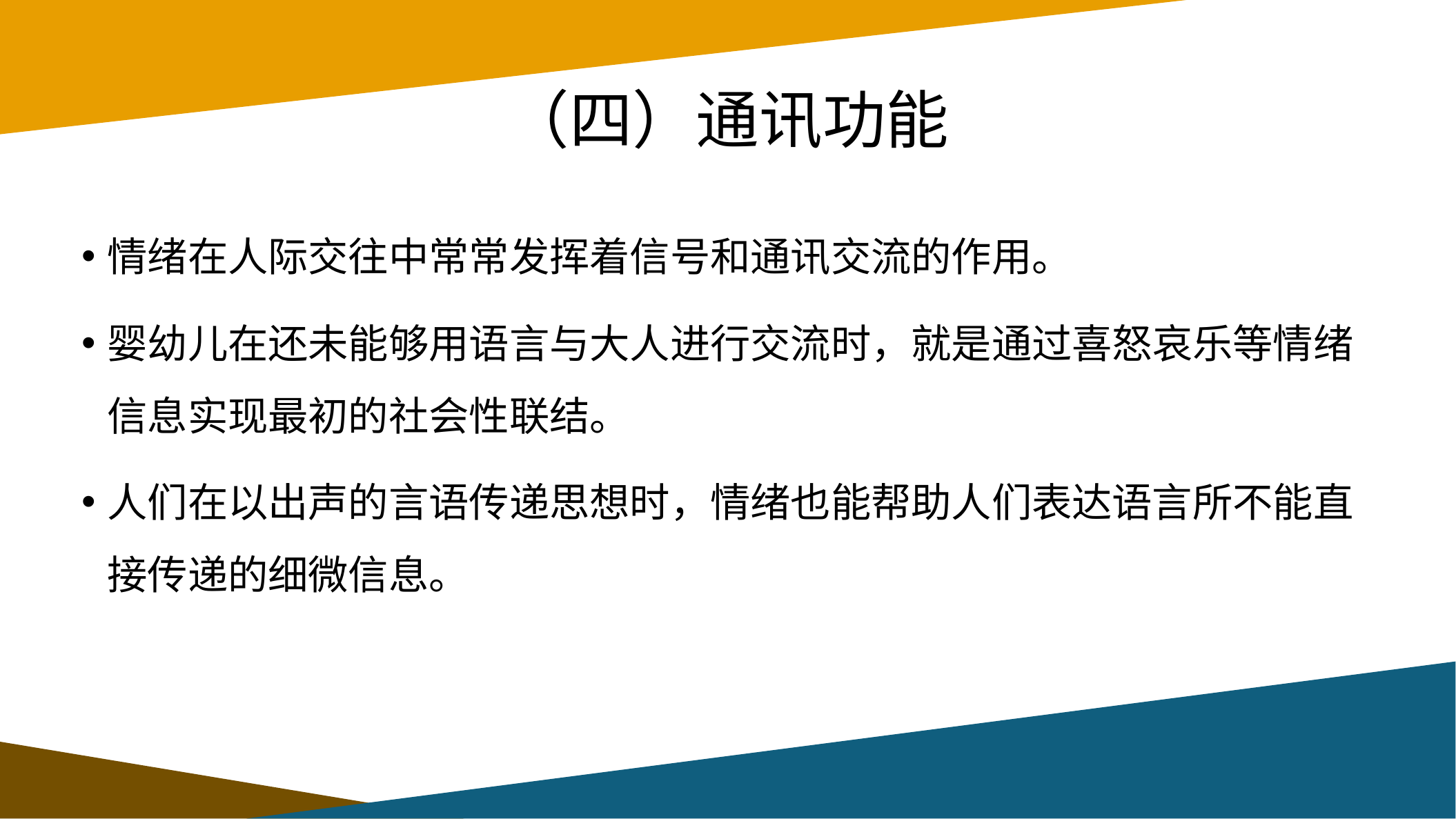

# （四）通讯功能
情绪在人际交往中常常发挥着信号和通讯交流的作用。
婴幼儿在还未能够用语言与大人进行交流时，就是通过喜怒哀乐等情绪信息实现最初的社会性联结。
人们在以出声的言语传递思想时，情绪也能帮助人们表达语言所不能直接传递的细微信息。